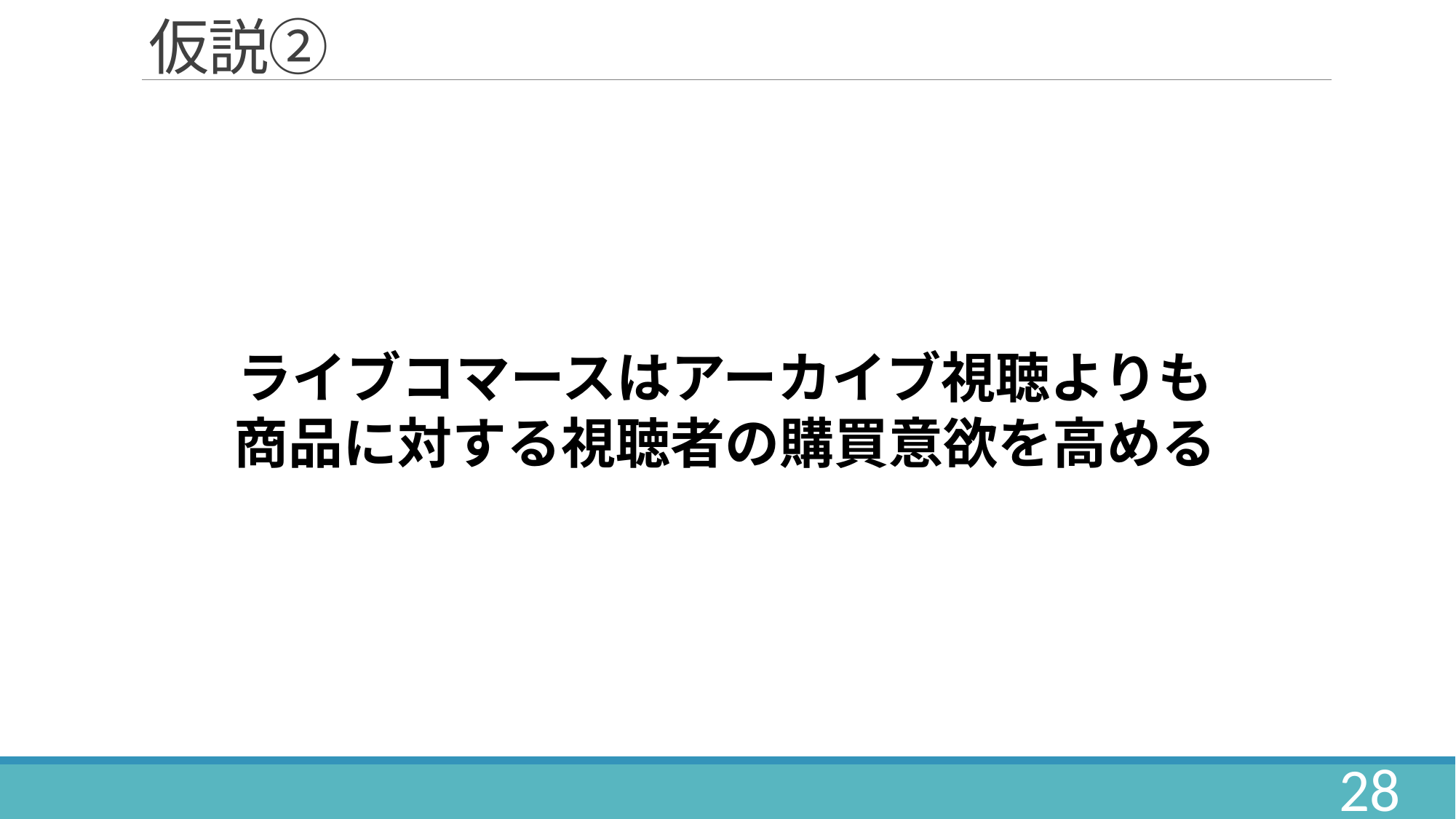

# 仮説②
ライブコマースはアーカイブ視聴よりも
商品に対する視聴者の購買意欲を高める
28